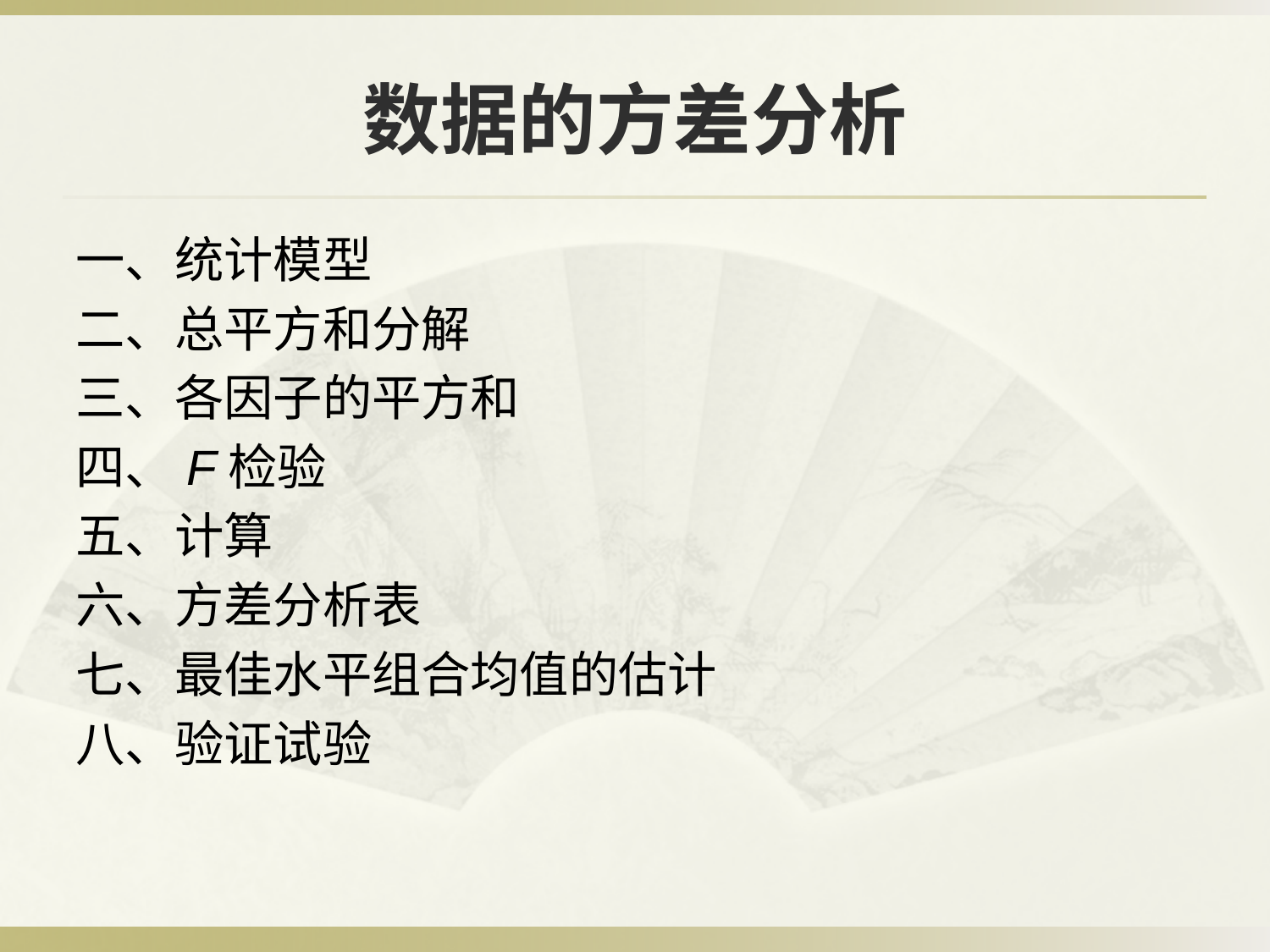

# 数据的方差分析
一、统计模型
二、总平方和分解
三、各因子的平方和
四、F检验
五、计算
六、方差分析表
七、最佳水平组合均值的估计
八、验证试验